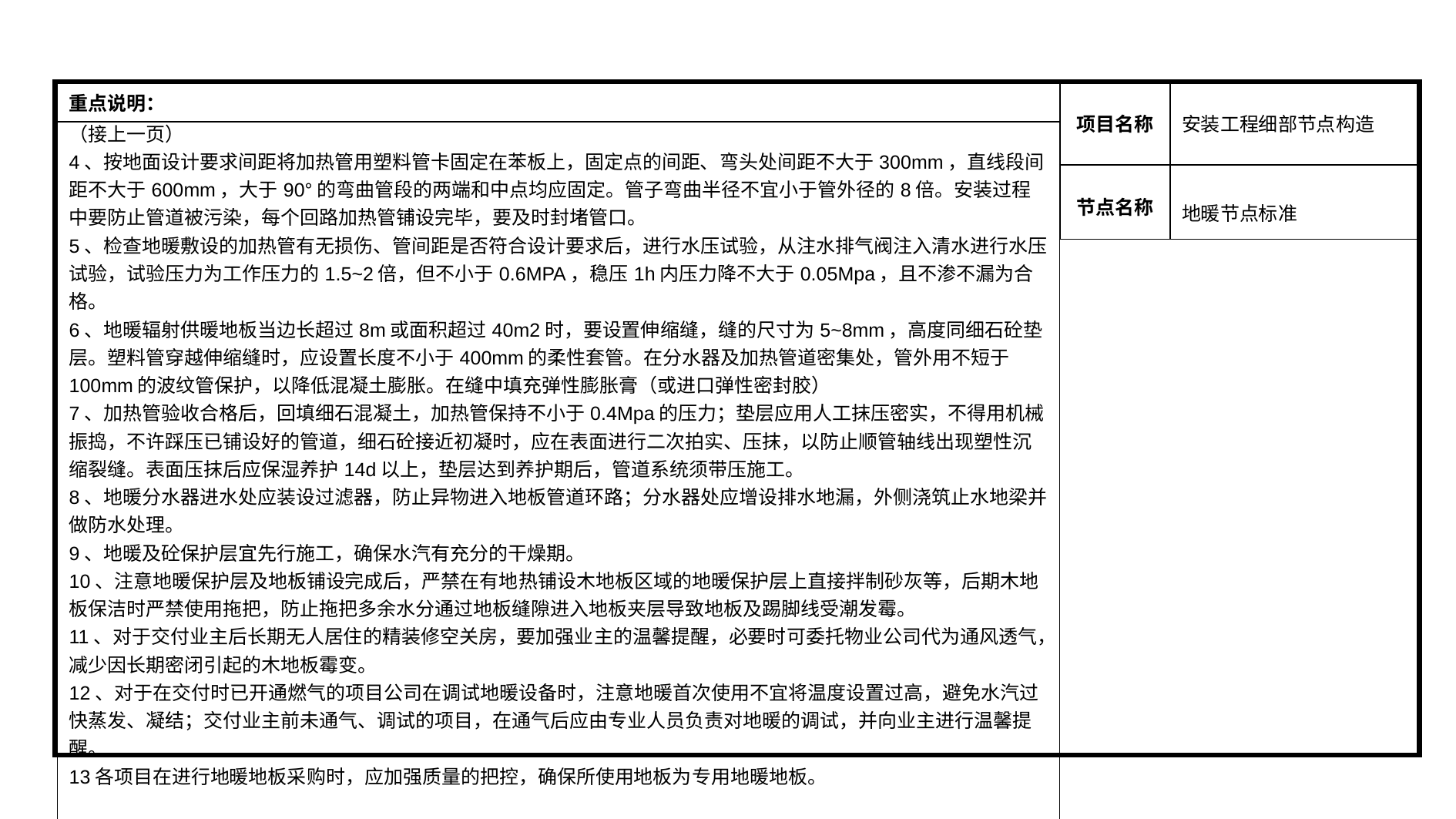

| 项目名称 | 安装工程细部节点构造 |
| --- | --- |
| 节点名称 | 地暖节点标准 |

| 重点说明： |
| --- |
| （接上一页） 4、按地面设计要求间距将加热管用塑料管卡固定在苯板上，固定点的间距、弯头处间距不大于300mm，直线段间距不大于600mm，大于90°的弯曲管段的两端和中点均应固定。管子弯曲半径不宜小于管外径的8倍。安装过程中要防止管道被污染，每个回路加热管铺设完毕，要及时封堵管口。 5、检查地暖敷设的加热管有无损伤、管间距是否符合设计要求后，进行水压试验，从注水排气阀注入清水进行水压试验，试验压力为工作压力的1.5~2倍，但不小于0.6MPA，稳压1h内压力降不大于0.05Mpa，且不渗不漏为合格。 6、地暖辐射供暖地板当边长超过8m或面积超过40m2时，要设置伸缩缝，缝的尺寸为5~8mm，高度同细石砼垫层。塑料管穿越伸缩缝时，应设置长度不小于400mm的柔性套管。在分水器及加热管道密集处，管外用不短于100mm的波纹管保护，以降低混凝土膨胀。在缝中填充弹性膨胀膏（或进口弹性密封胶） 7、加热管验收合格后，回填细石混凝土，加热管保持不小于0.4Mpa的压力；垫层应用人工抹压密实，不得用机械振捣，不许踩压已铺设好的管道，细石砼接近初凝时，应在表面进行二次拍实、压抹，以防止顺管轴线出现塑性沉缩裂缝。表面压抹后应保湿养护14d以上，垫层达到养护期后，管道系统须带压施工。 8、地暖分水器进水处应装设过滤器，防止异物进入地板管道环路；分水器处应增设排水地漏，外侧浇筑止水地梁并做防水处理。 9、地暖及砼保护层宜先行施工，确保水汽有充分的干燥期。 10、注意地暖保护层及地板铺设完成后，严禁在有地热铺设木地板区域的地暖保护层上直接拌制砂灰等，后期木地板保洁时严禁使用拖把，防止拖把多余水分通过地板缝隙进入地板夹层导致地板及踢脚线受潮发霉。 11、对于交付业主后长期无人居住的精装修空关房，要加强业主的温馨提醒，必要时可委托物业公司代为通风透气，减少因长期密闭引起的木地板霉变。 12、对于在交付时已开通燃气的项目公司在调试地暖设备时，注意地暖首次使用不宜将温度设置过高，避免水汽过快蒸发、凝结；交付业主前未通气、调试的项目，在通气后应由专业人员负责对地暖的调试，并向业主进行温馨提醒。 13各项目在进行地暖地板采购时，应加强质量的把控，确保所使用地板为专用地暖地板。 |